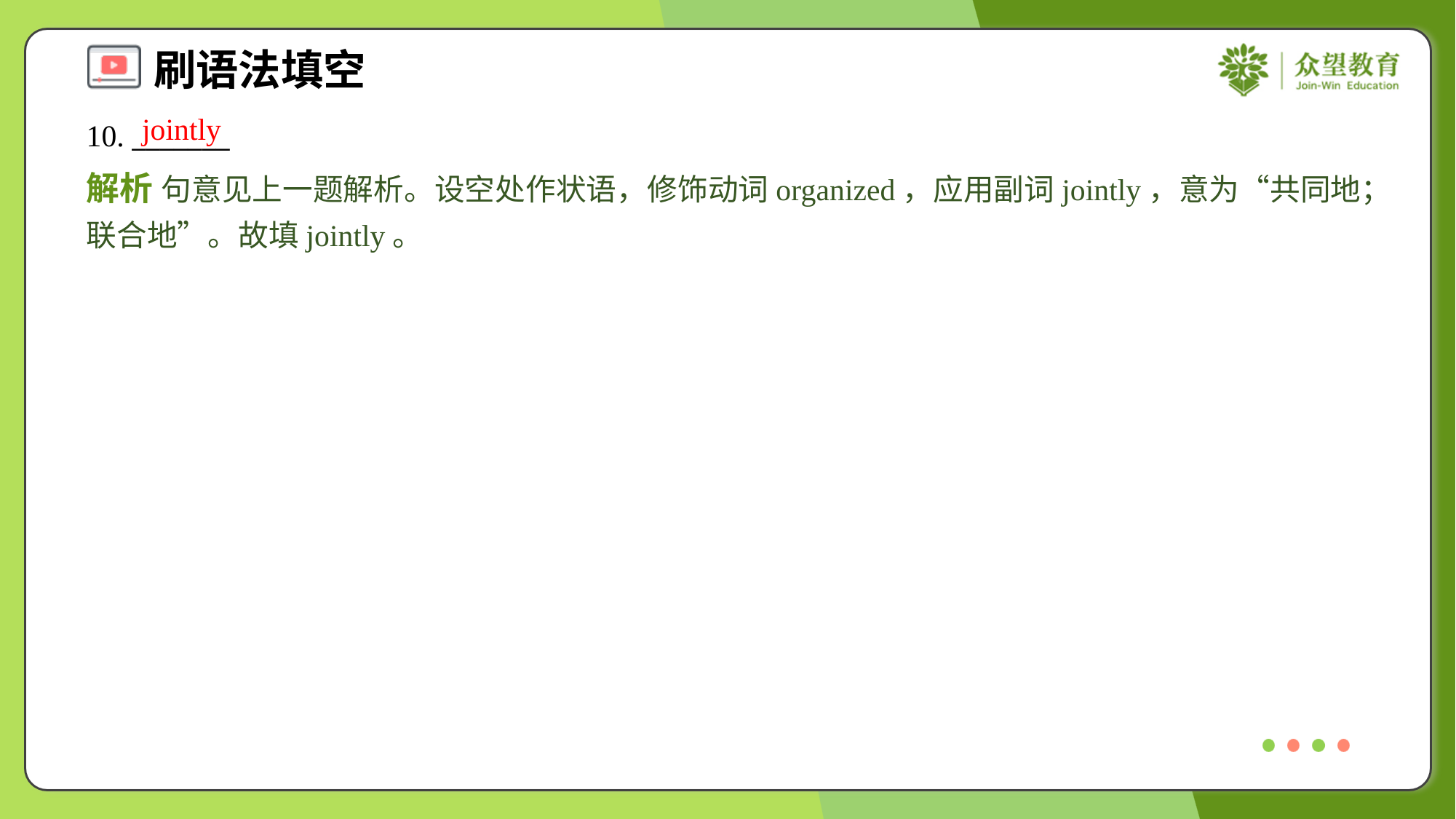

jointly
10. _______
解析 句意见上一题解析。设空处作状语，修饰动词organized，应用副词jointly，意为“共同地；联合地”。故填jointly。